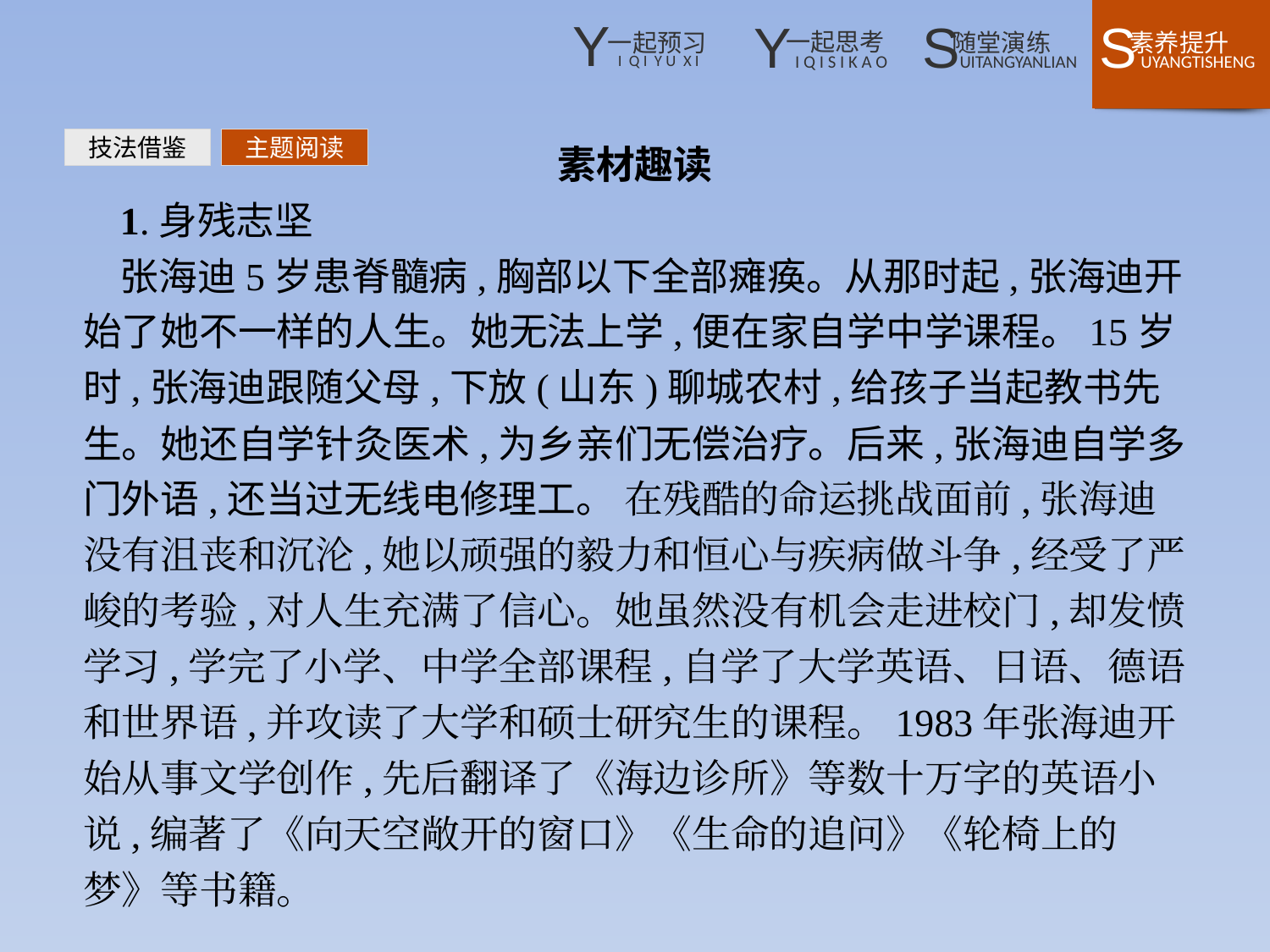

素材趣读
1.身残志坚
张海迪5岁患脊髓病,胸部以下全部瘫痪。从那时起,张海迪开始了她不一样的人生。她无法上学,便在家自学中学课程。15岁时,张海迪跟随父母,下放(山东)聊城农村,给孩子当起教书先生。她还自学针灸医术,为乡亲们无偿治疗。后来,张海迪自学多门外语,还当过无线电修理工。 在残酷的命运挑战面前,张海迪没有沮丧和沉沦,她以顽强的毅力和恒心与疾病做斗争,经受了严峻的考验,对人生充满了信心。她虽然没有机会走进校门,却发愤学习,学完了小学、中学全部课程,自学了大学英语、日语、德语和世界语,并攻读了大学和硕士研究生的课程。1983年张海迪开始从事文学创作,先后翻译了《海边诊所》等数十万字的英语小说,编著了《向天空敞开的窗口》《生命的追问》《轮椅上的梦》等书籍。
技法借鉴
主题阅读